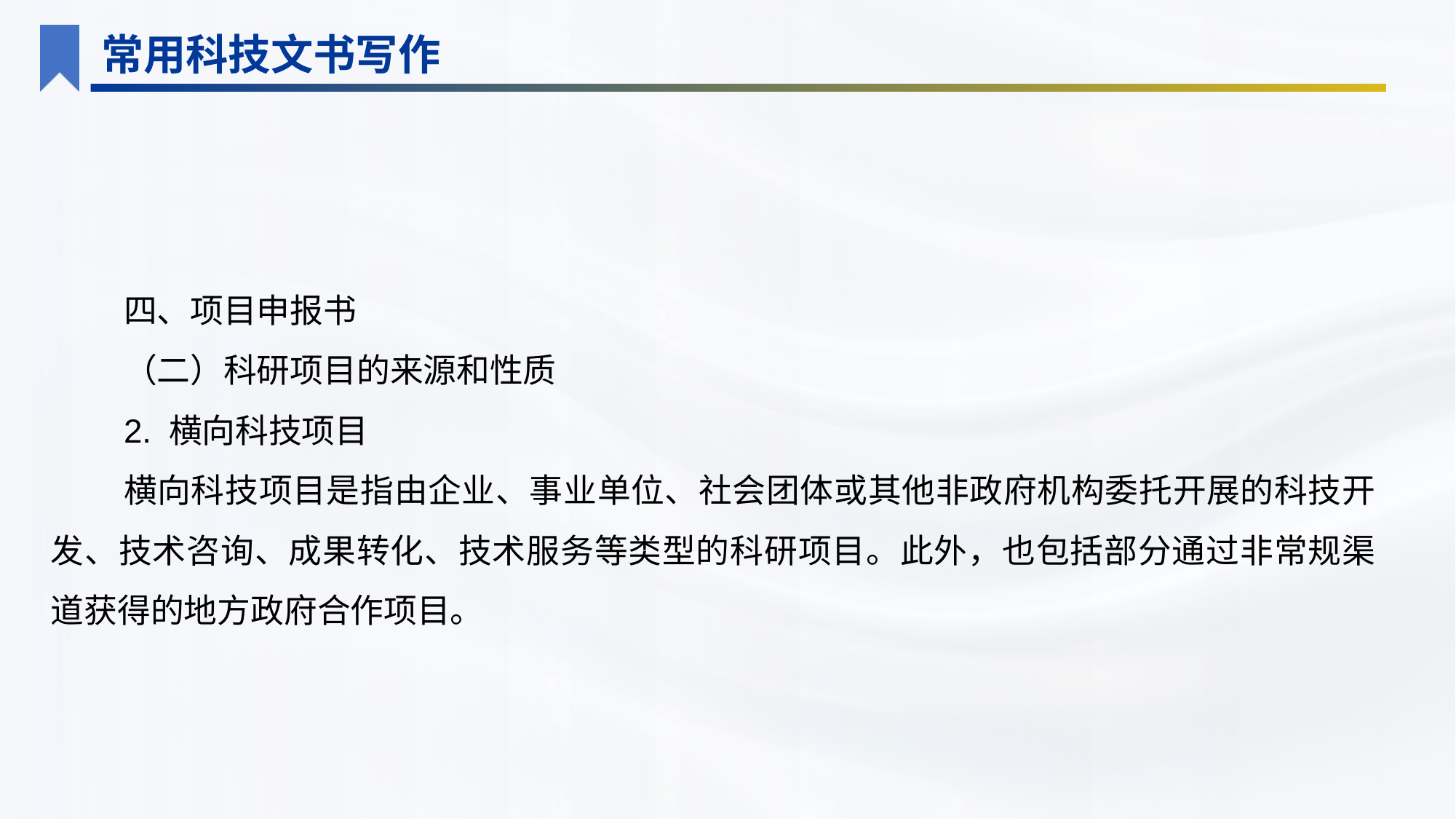

常用科技文书写作
四、项目申报书
（二）科研项目的来源和性质
2. 横向科技项目
横向科技项目是指由企业、事业单位、社会团体或其他非政府机构委托开展的科技开发、技术咨询、成果转化、技术服务等类型的科研项目。此外，也包括部分通过非常规渠道获得的地方政府合作项目。